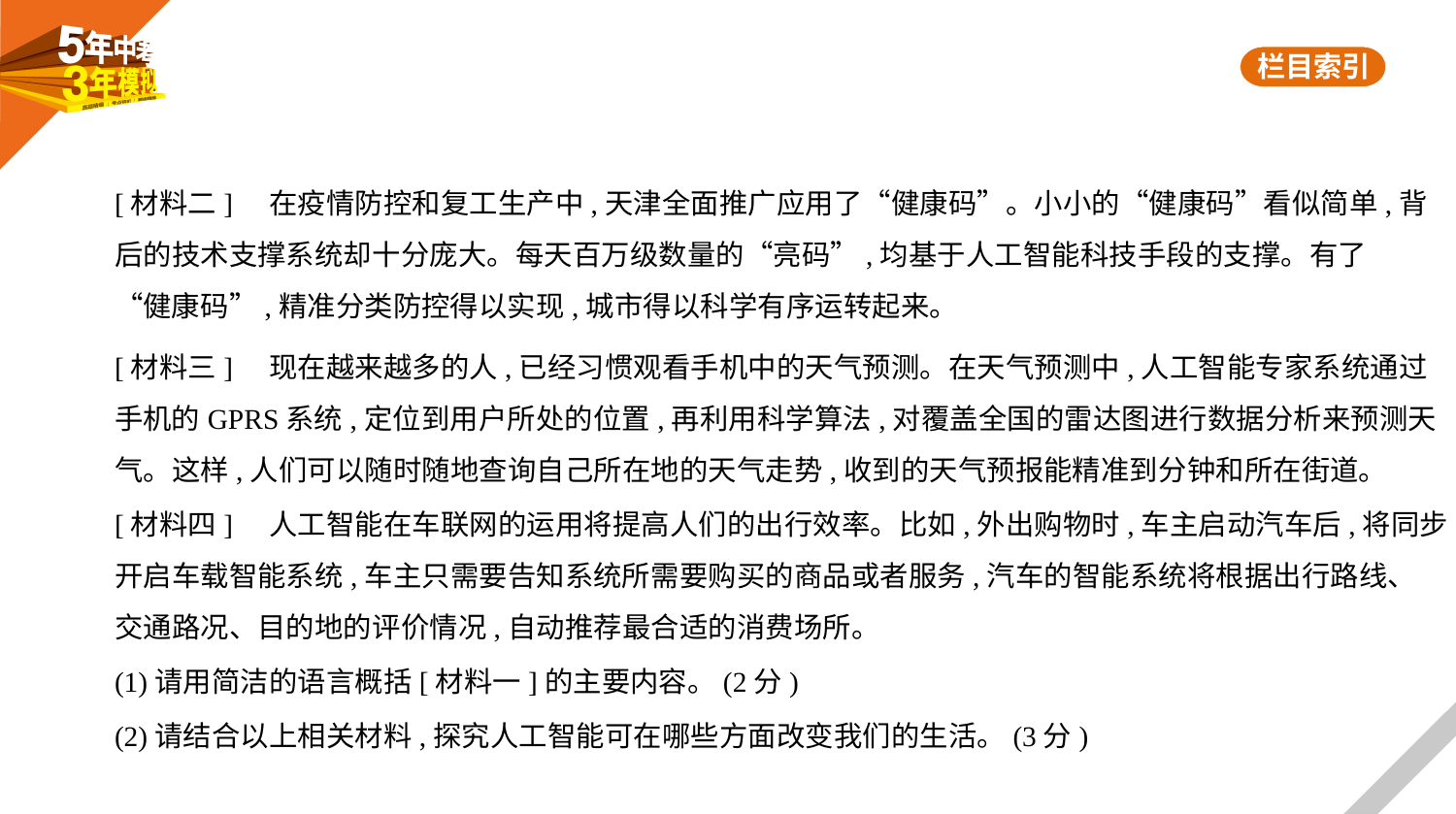

[材料二]    在疫情防控和复工生产中,天津全面推广应用了“健康码”。小小的“健康码”看似简单,背
后的技术支撑系统却十分庞大。每天百万级数量的“亮码”,均基于人工智能科技手段的支撑。有了
“健康码”,精准分类防控得以实现,城市得以科学有序运转起来。
[材料三]    现在越来越多的人,已经习惯观看手机中的天气预测。在天气预测中,人工智能专家系统通过
手机的GPRS系统,定位到用户所处的位置,再利用科学算法,对覆盖全国的雷达图进行数据分析来预测天
气。这样,人们可以随时随地查询自己所在地的天气走势,收到的天气预报能精准到分钟和所在街道。
[材料四]    人工智能在车联网的运用将提高人们的出行效率。比如,外出购物时,车主启动汽车后,将同步
开启车载智能系统,车主只需要告知系统所需要购买的商品或者服务,汽车的智能系统将根据出行路线、
交通路况、目的地的评价情况,自动推荐最合适的消费场所。
(1)请用简洁的语言概括[材料一]的主要内容。(2分)
(2)请结合以上相关材料,探究人工智能可在哪些方面改变我们的生活。(3分)